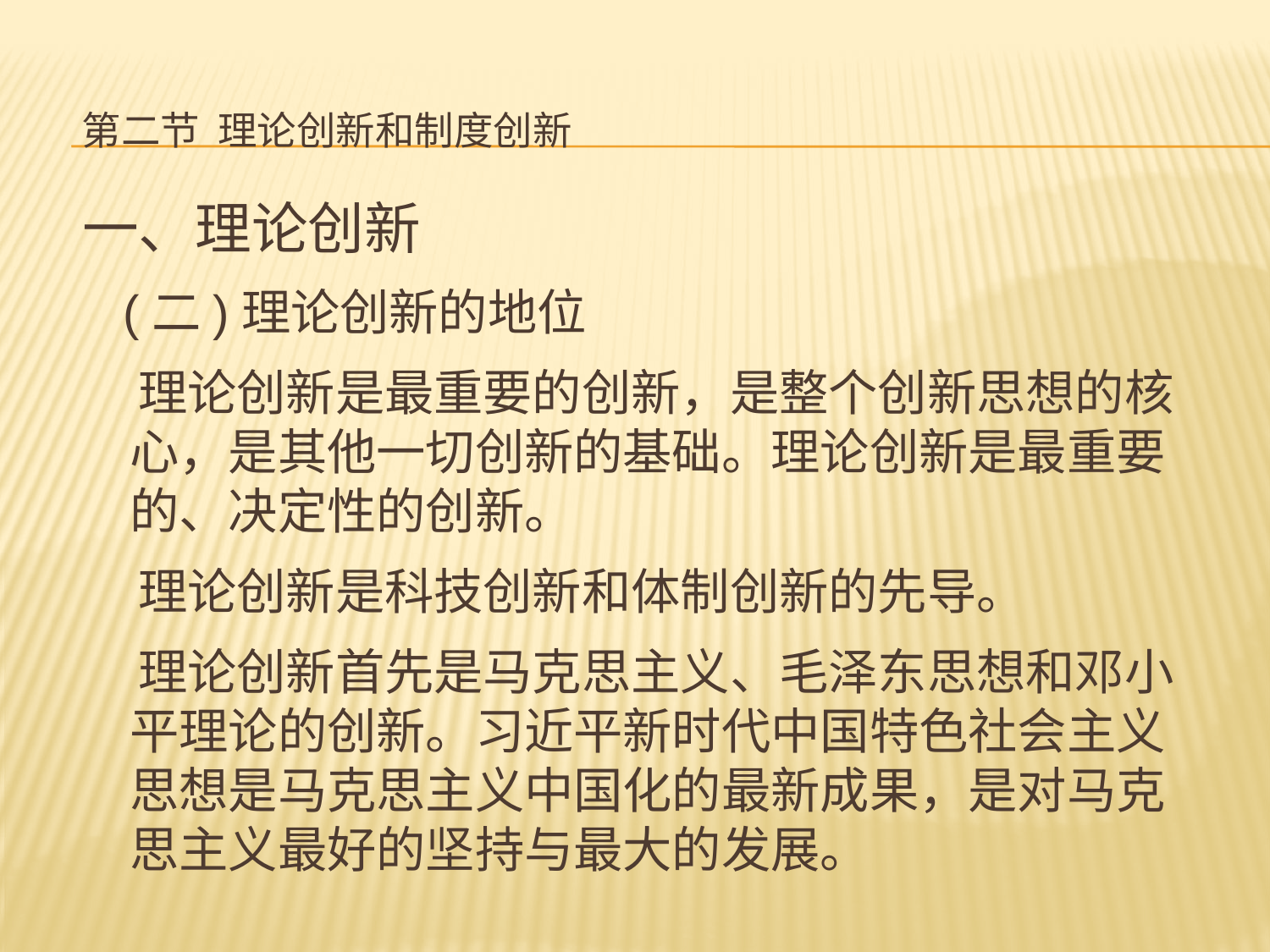

# 第二节  理论创新和制度创新
一、理论创新
   (二)理论创新的地位
    理论创新是最重要的创新，是整个创新思想的核心，是其他一切创新的基础。理论创新是最重要的、决定性的创新。
    理论创新是科技创新和体制创新的先导。
    理论创新首先是马克思主义、毛泽东思想和邓小平理论的创新。习近平新时代中国特色社会主义思想是马克思主义中国化的最新成果，是对马克思主义最好的坚持与最大的发展。